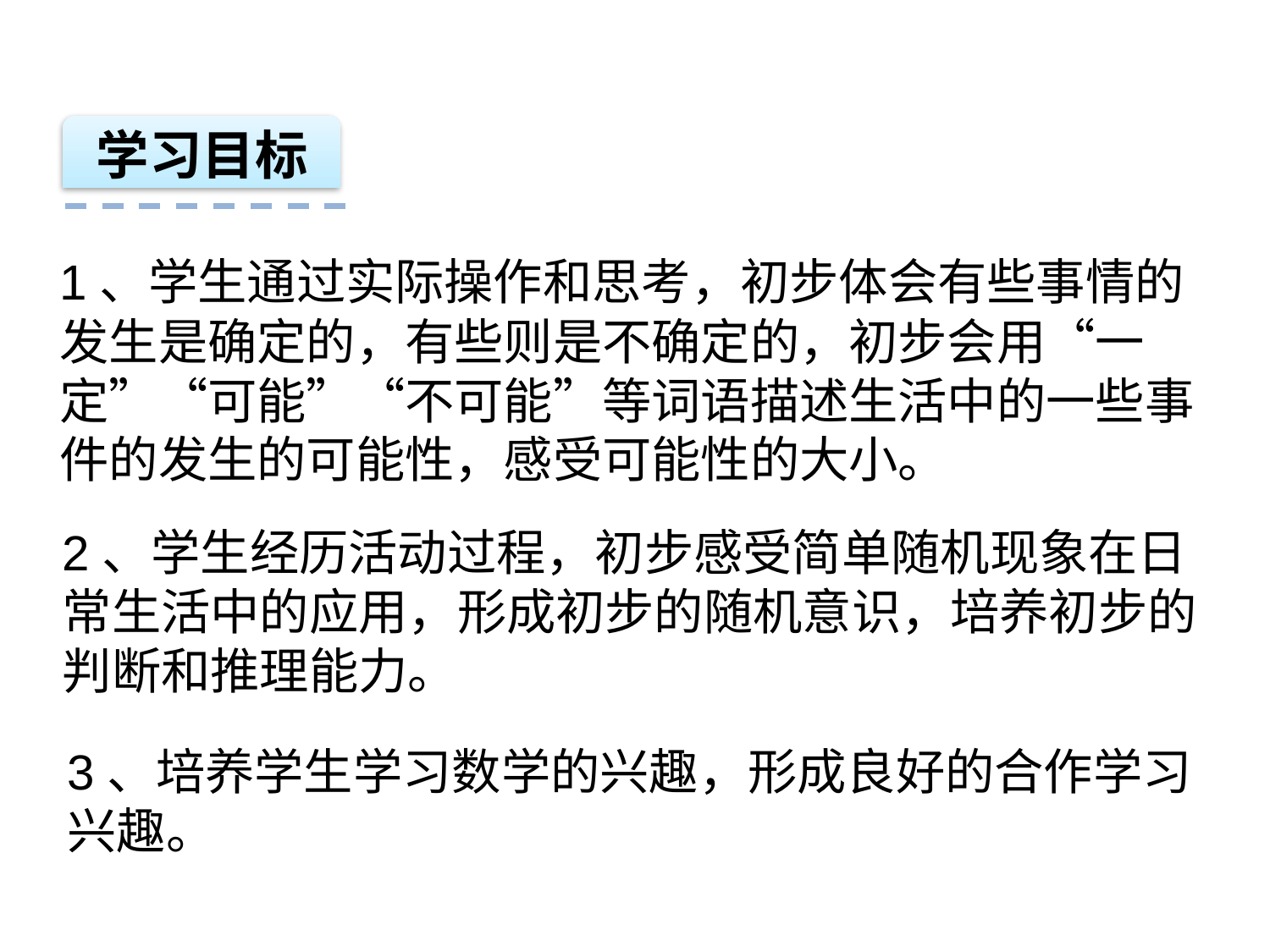

学习目标
1、学生通过实际操作和思考，初步体会有些事情的发生是确定的，有些则是不确定的，初步会用“一定”“可能”“不可能”等词语描述生活中的一些事件的发生的可能性，感受可能性的大小。
2、学生经历活动过程，初步感受简单随机现象在日常生活中的应用，形成初步的随机意识，培养初步的判断和推理能力。
3、培养学生学习数学的兴趣，形成良好的合作学习兴趣。